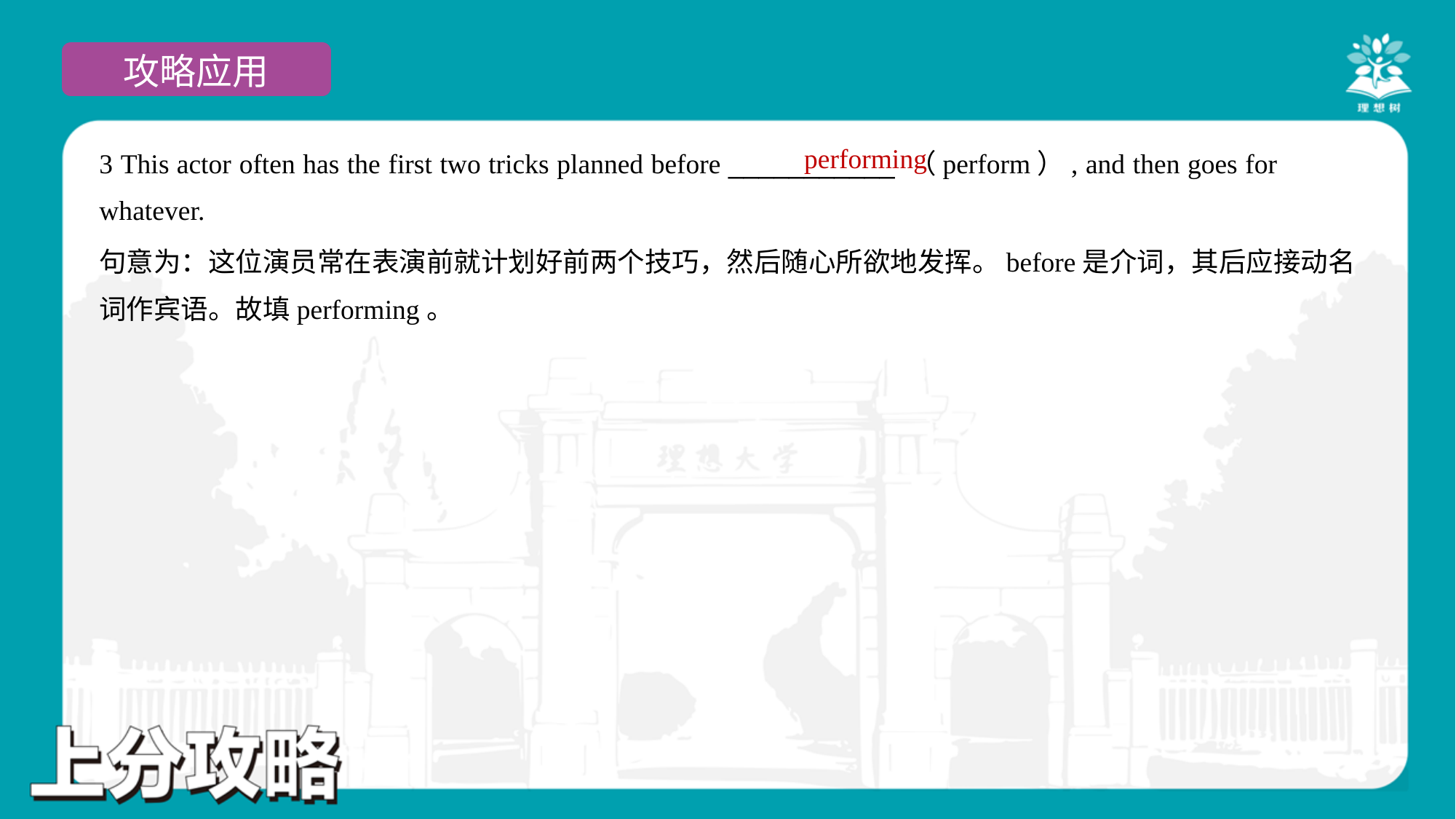

performing
3 This actor often has the first two tricks planned before ___________ （perform）, and then goes for
whatever.
句意为：这位演员常在表演前就计划好前两个技巧，然后随心所欲地发挥。before是介词，其后应接动名
词作宾语。故填performing。